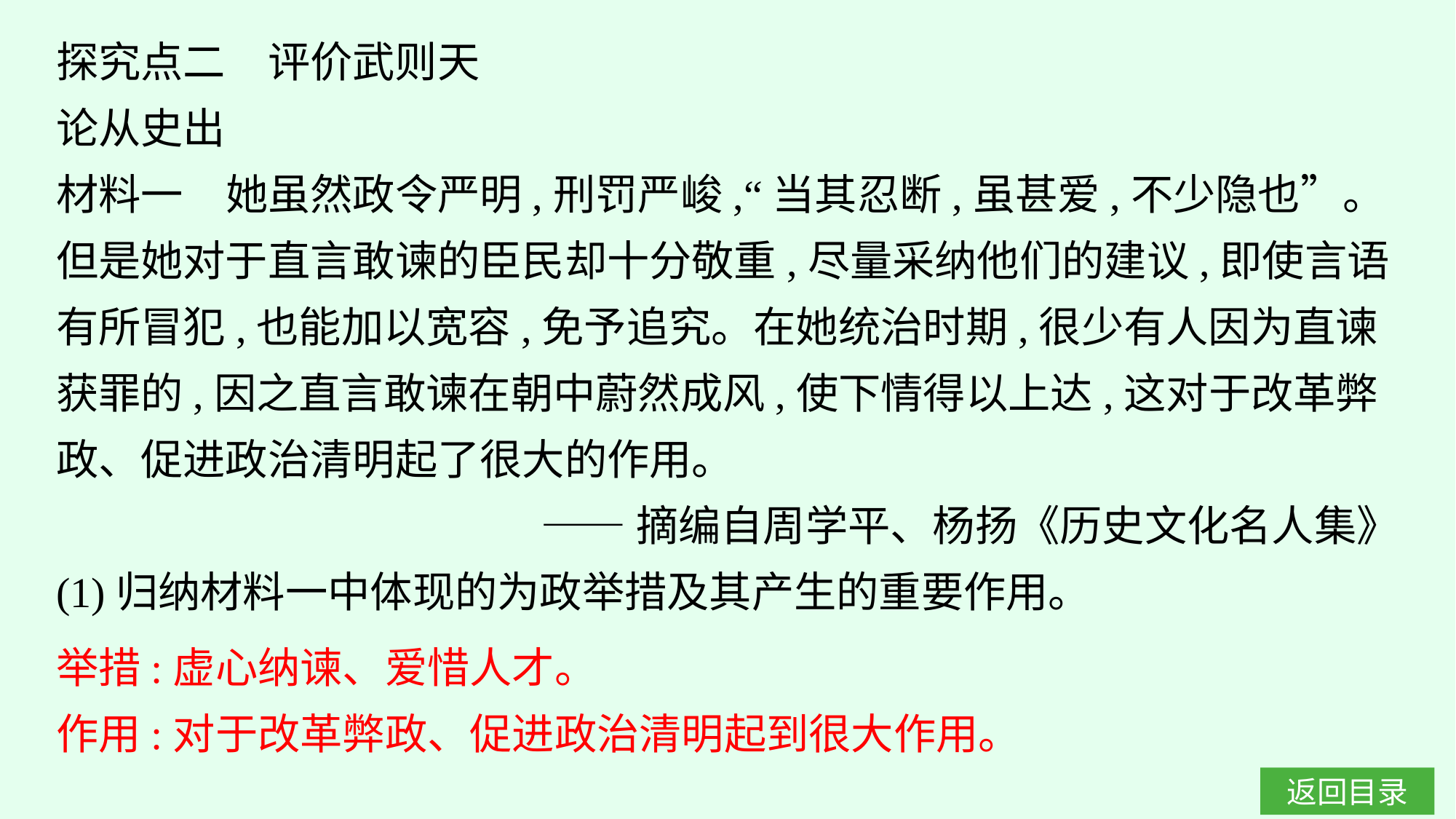

探究点二　评价武则天
论从史出
材料一　她虽然政令严明,刑罚严峻,“当其忍断,虽甚爱,不少隐也”。但是她对于直言敢谏的臣民却十分敬重,尽量采纳他们的建议,即使言语有所冒犯,也能加以宽容,免予追究。在她统治时期,很少有人因为直谏获罪的,因之直言敢谏在朝中蔚然成风,使下情得以上达,这对于改革弊政、促进政治清明起了很大的作用。
——摘编自周学平、杨扬《历史文化名人集》
(1)归纳材料一中体现的为政举措及其产生的重要作用。
举措:虚心纳谏、爱惜人才。
作用:对于改革弊政、促进政治清明起到很大作用。